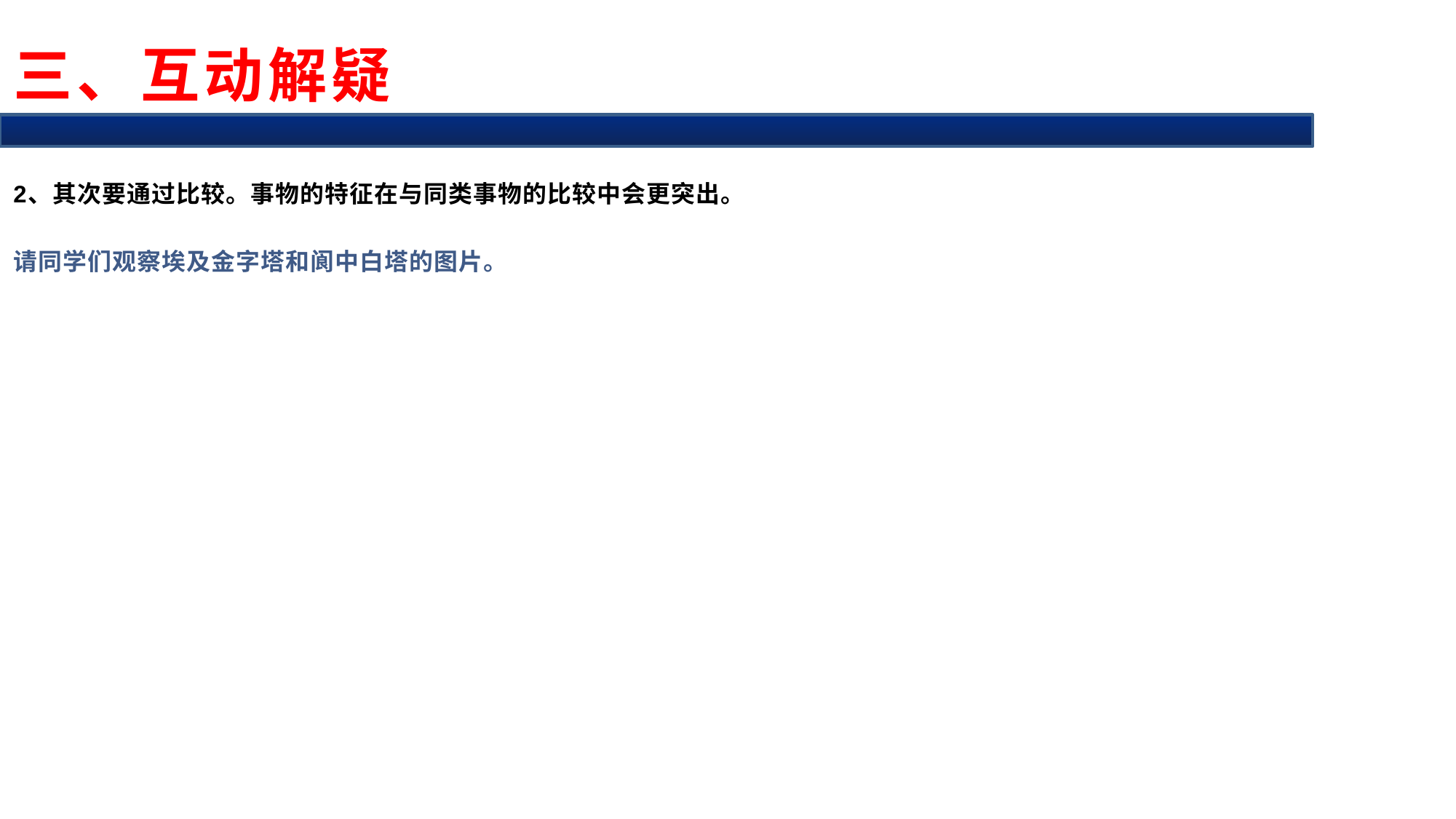

三、互动解疑

2、其次要通过比较。事物的特征在与同类事物的比较中会更突出。

请同学们观察埃及金字塔和阆中白塔的图片。